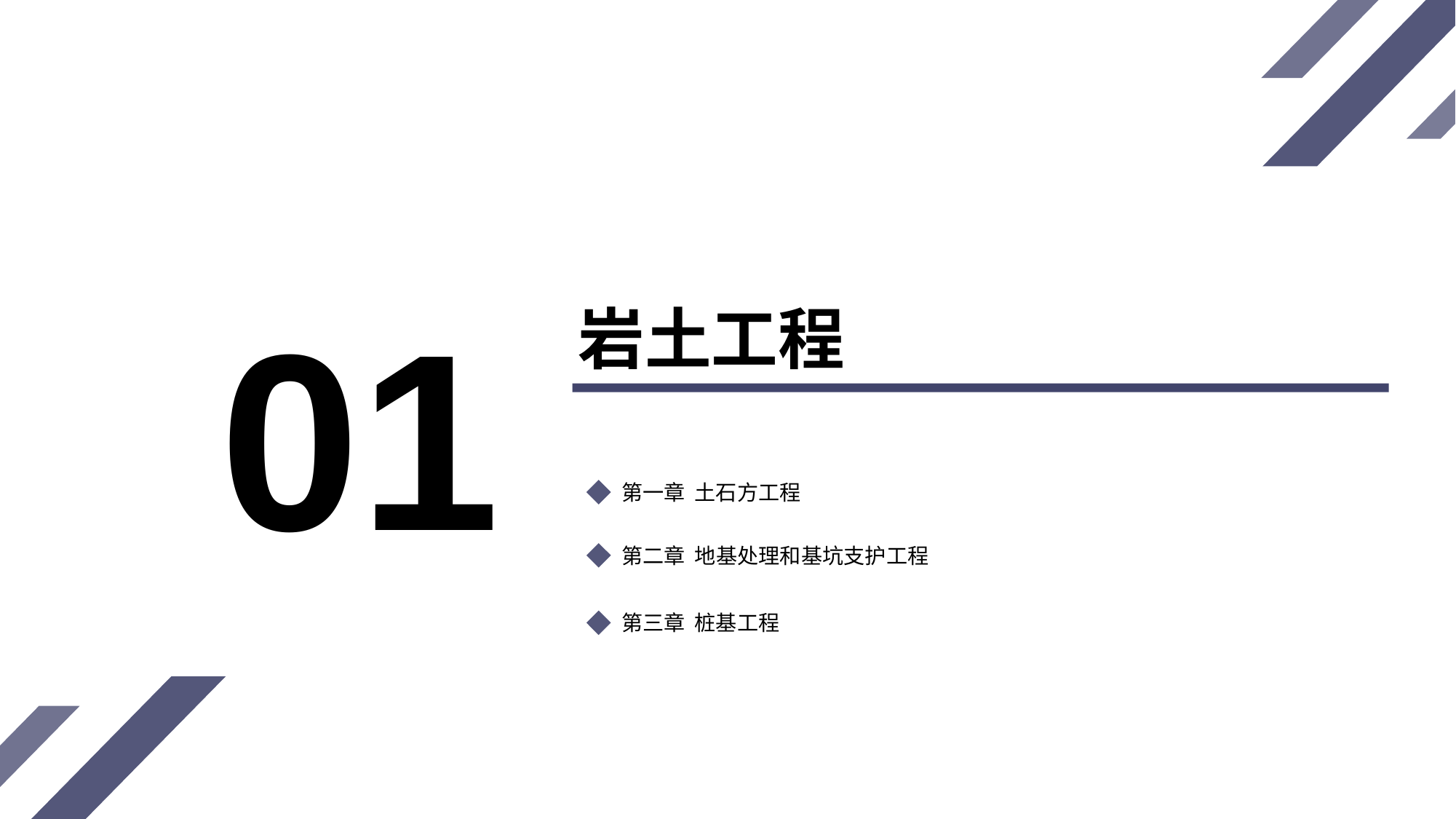

01
岩土工程

第一章  土石方工程

第二章  地基处理和基坑支护工程

第三章  桩基工程